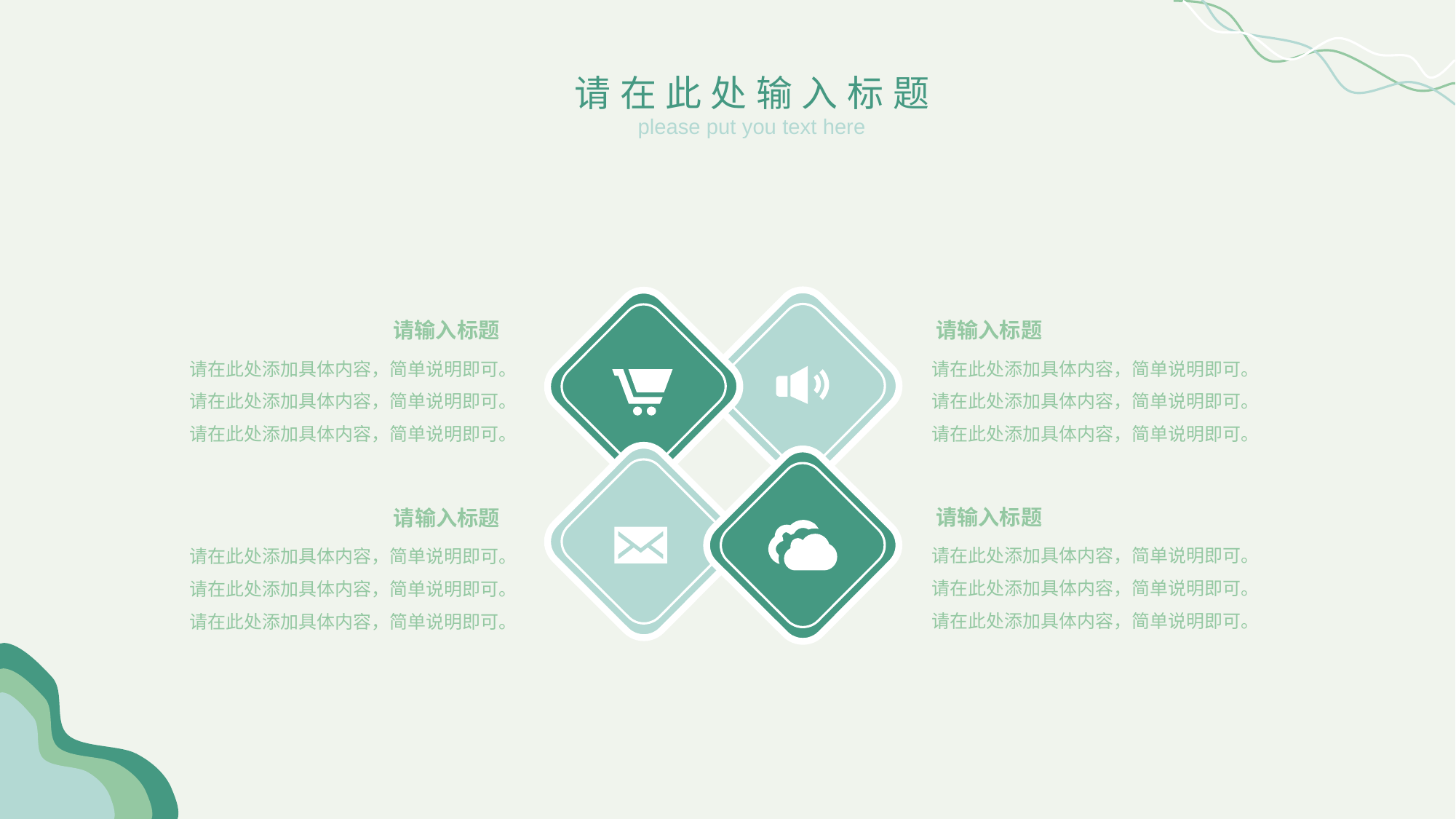

请在此处输入标题
please put you text here

请输入标题

请在此处添加具体内容，简单说明即可。请在此处添加具体内容，简单说明即可。
请在此处添加具体内容，简单说明即可。
请输入标题

请在此处添加具体内容，简单说明即可。请在此处添加具体内容，简单说明即可。
请在此处添加具体内容，简单说明即可。

请输入标题

请在此处添加具体内容，简单说明即可。请在此处添加具体内容，简单说明即可。
请在此处添加具体内容，简单说明即可。
请输入标题

请在此处添加具体内容，简单说明即可。请在此处添加具体内容，简单说明即可。
请在此处添加具体内容，简单说明即可。